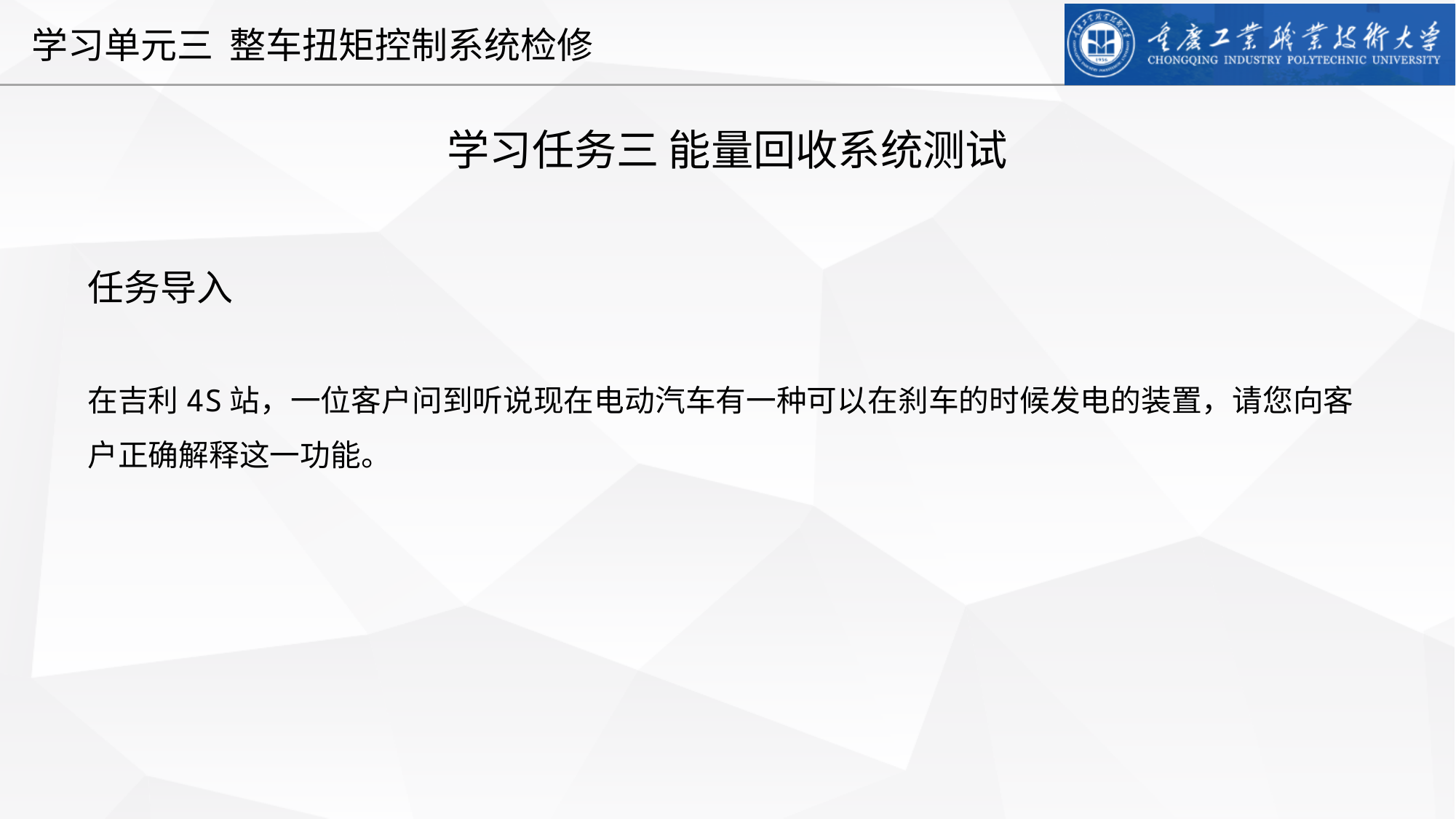

学习任务三 能量回收系统测试
任务导入

在吉利4S站，一位客户问到听说现在电动汽车有一种可以在刹车的时候发电的装置，请您向客户正确解释这一功能。